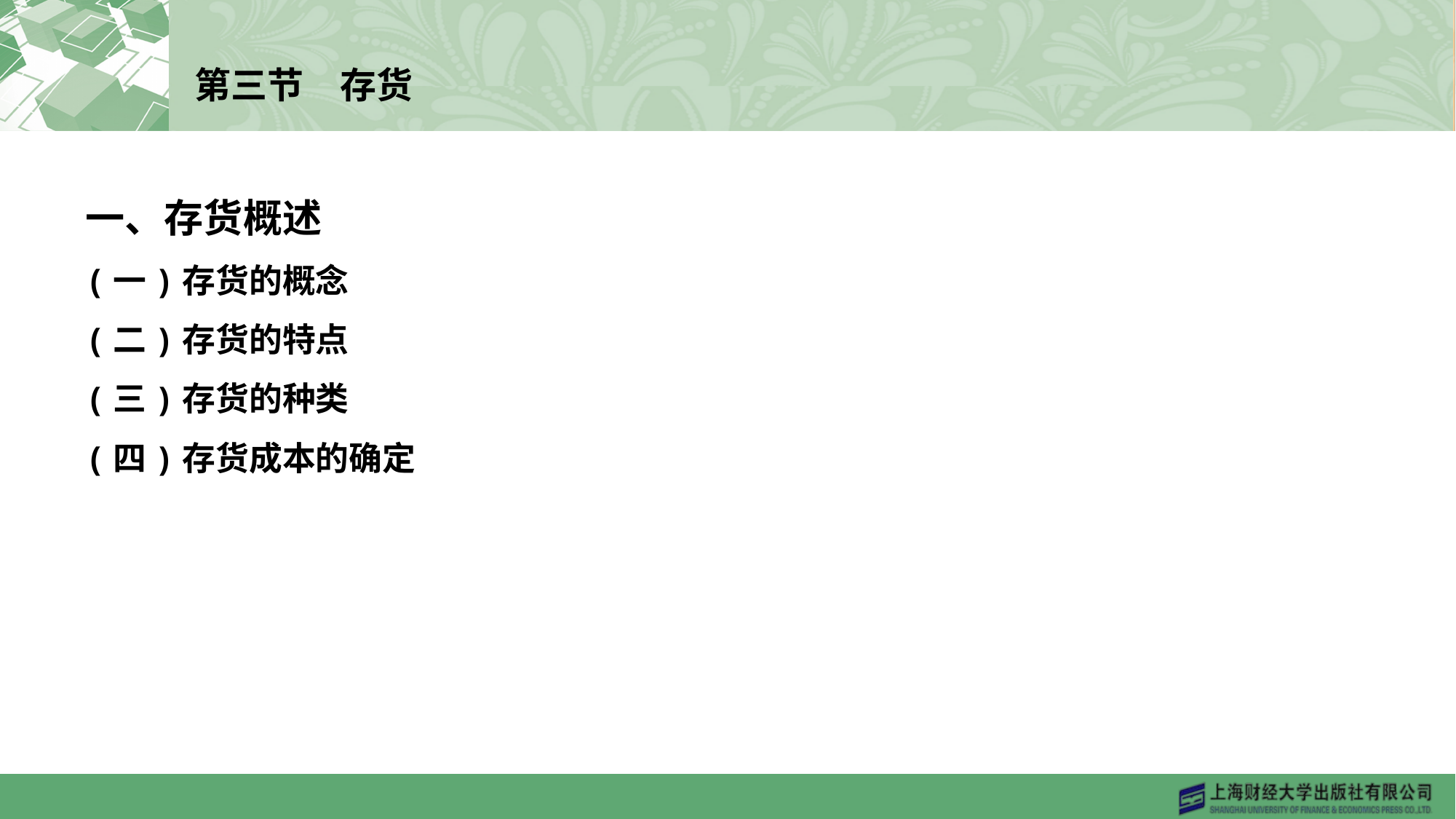

# 第三节　存货
一、存货概述
(一)存货的概念
(二)存货的特点
(三)存货的种类
(四)存货成本的确定